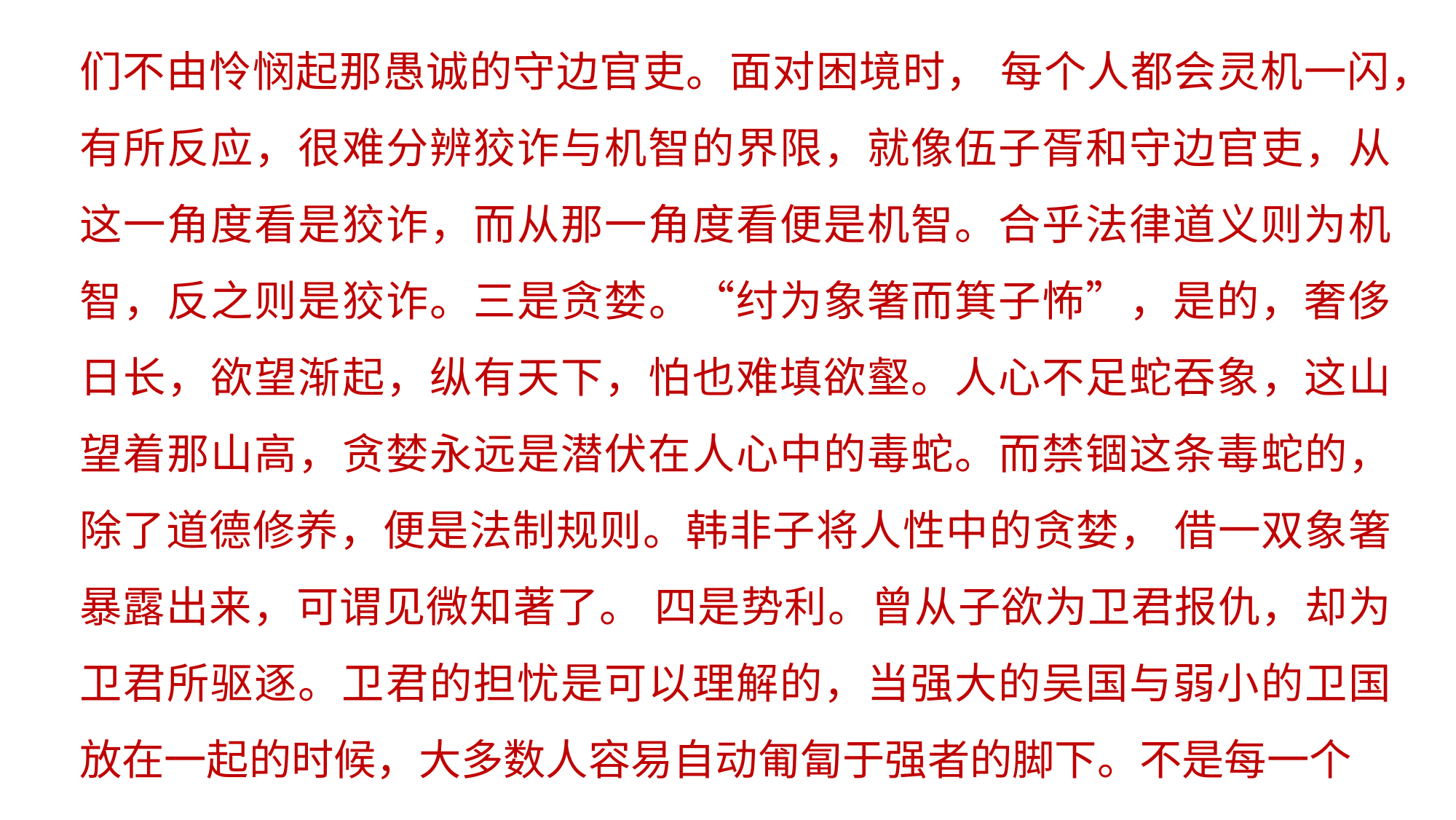

们不由怜悯起那愚诚的守边官吏。面对困境时， 每个人都会灵机一闪，有所反应，很难分辨狡诈与机智的界限，就像伍子胥和守边官吏，从这一角度看是狡诈，而从那一角度看便是机智。合乎法律道义则为机智，反之则是狡诈。三是贪婪。“纣为象箸而箕子怖”，是的，奢侈日长，欲望渐起，纵有天下，怕也难填欲壑。人心不足蛇吞象，这山望着那山高，贪婪永远是潜伏在人心中的毒蛇。而禁锢这条毒蛇的，除了道德修养，便是法制规则。韩非子将人性中的贪婪， 借一双象箸暴露出来，可谓见微知著了。 四是势利。曾从子欲为卫君报仇，却为卫君所驱逐。卫君的担忧是可以理解的，当强大的吴国与弱小的卫国放在一起的时候，大多数人容易自动匍匐于强者的脚下。不是每一个